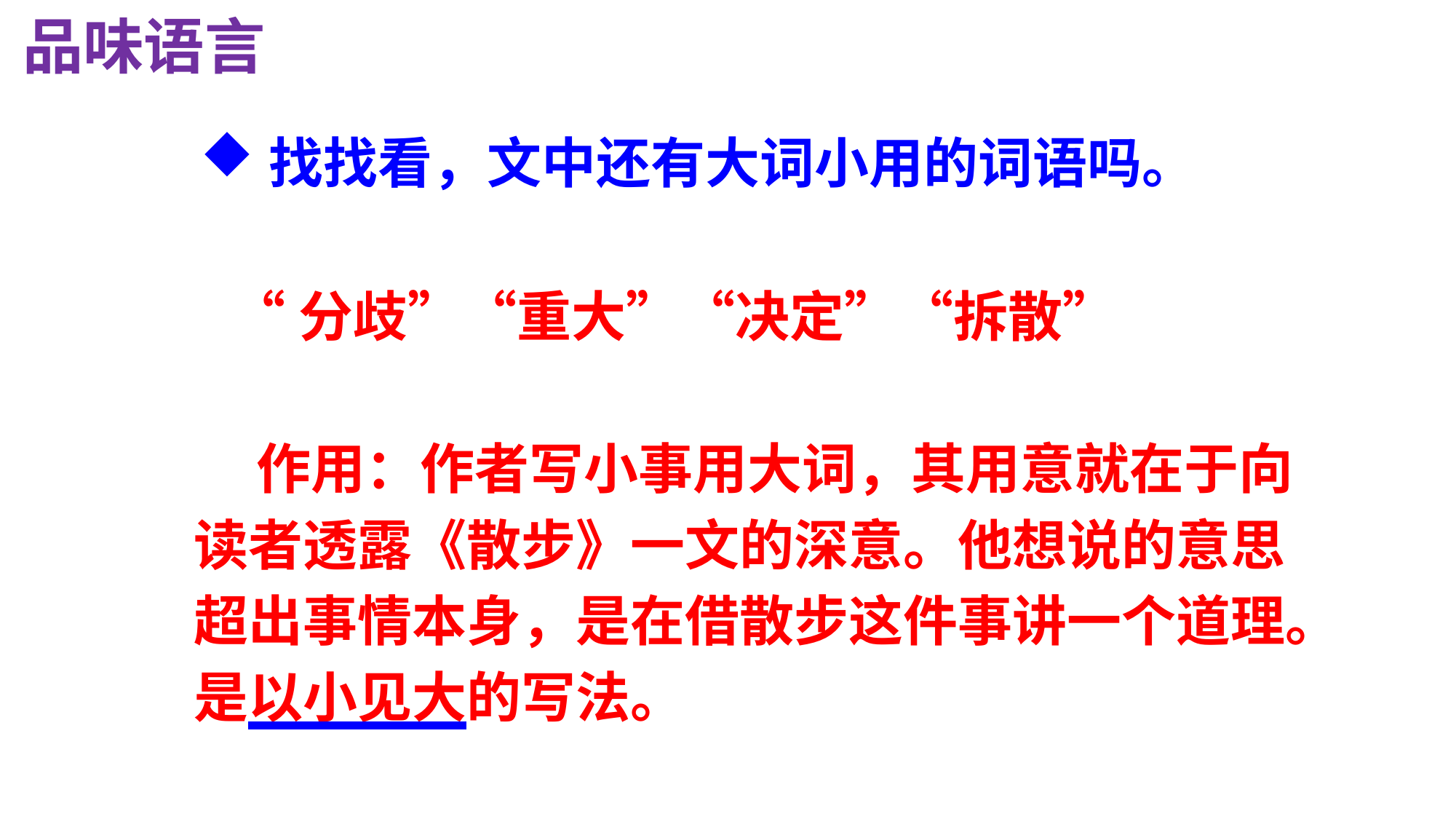

品味语言
找找看，文中还有大词小用的词语吗。
   “分歧”“重大”“决定”“拆散”

    作用：作者写小事用大词，其用意就在于向读者透露《散步》一文的深意。他想说的意思超出事情本身，是在借散步这件事讲一个道理。是以小见大的写法。